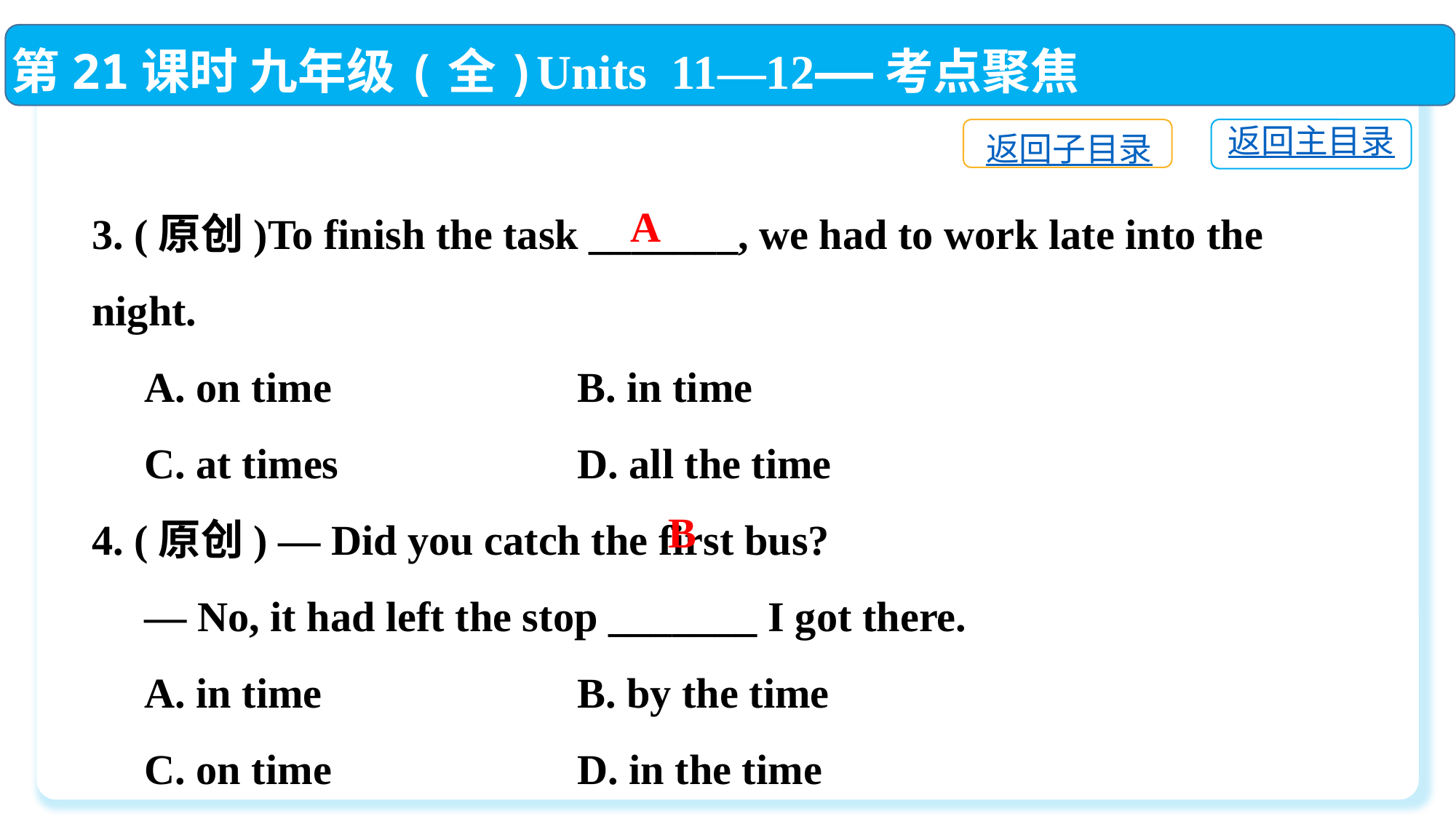

第21课时 九年级(全)Units  11—12——考点聚焦

返回主目录

返回子目录
3. (原创)To finish the task _______, we had to work late into the night.
     A. on time	               B. in time
     C. at times	               D. all the time
4. (原创) — Did you catch the first bus?
     — No, it had left the stop _______ I got there.
     A. in time	               B. by the time
     C. on time	               D. in the time
A

B